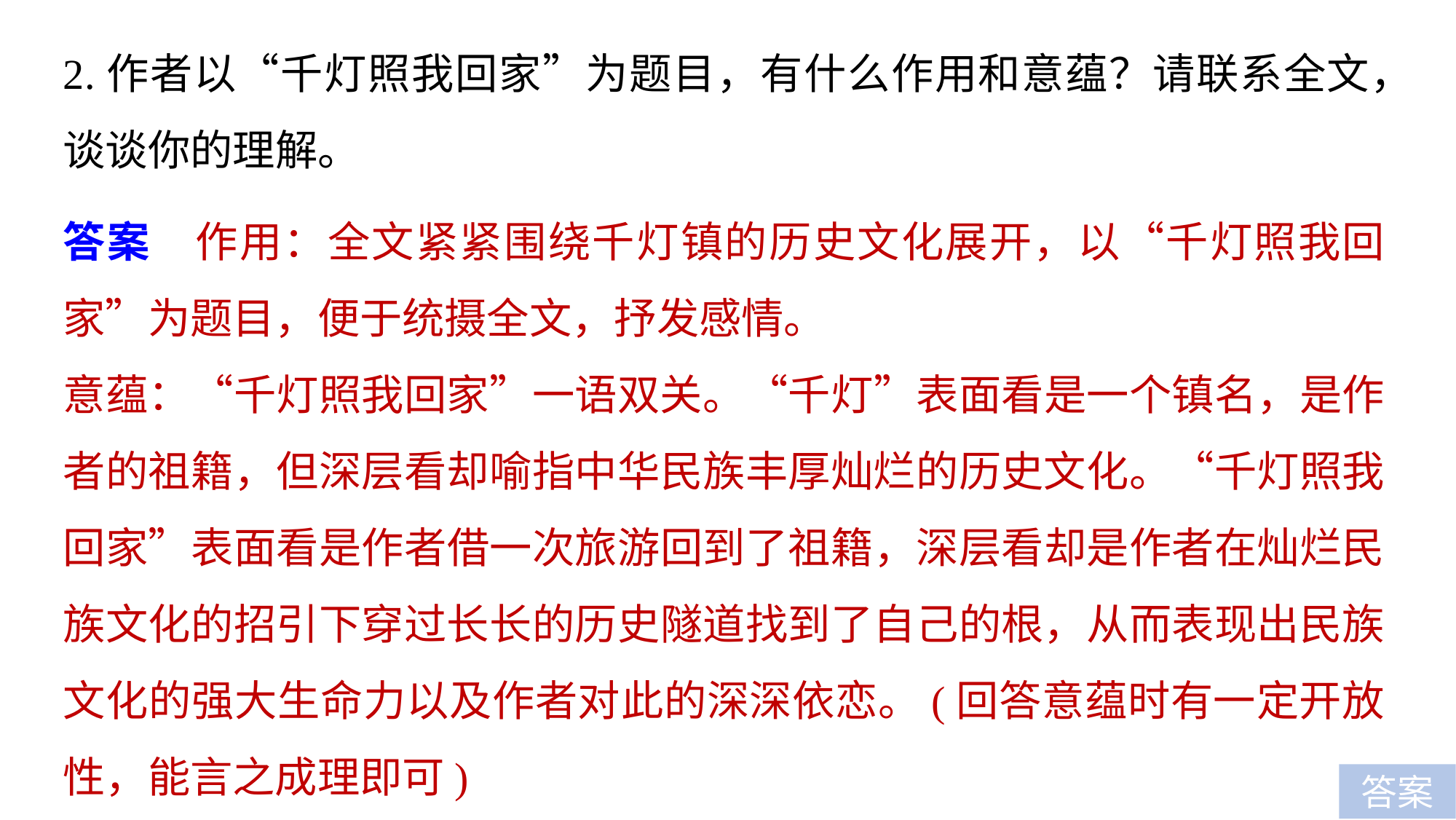

2.作者以“千灯照我回家”为题目，有什么作用和意蕴？请联系全文，谈谈你的理解。
答案　作用：全文紧紧围绕千灯镇的历史文化展开，以“千灯照我回家”为题目，便于统摄全文，抒发感情。
意蕴：“千灯照我回家”一语双关。“千灯”表面看是一个镇名，是作者的祖籍，但深层看却喻指中华民族丰厚灿烂的历史文化。“千灯照我回家”表面看是作者借一次旅游回到了祖籍，深层看却是作者在灿烂民族文化的招引下穿过长长的历史隧道找到了自己的根，从而表现出民族文化的强大生命力以及作者对此的深深依恋。(回答意蕴时有一定开放性，能言之成理即可)
答案